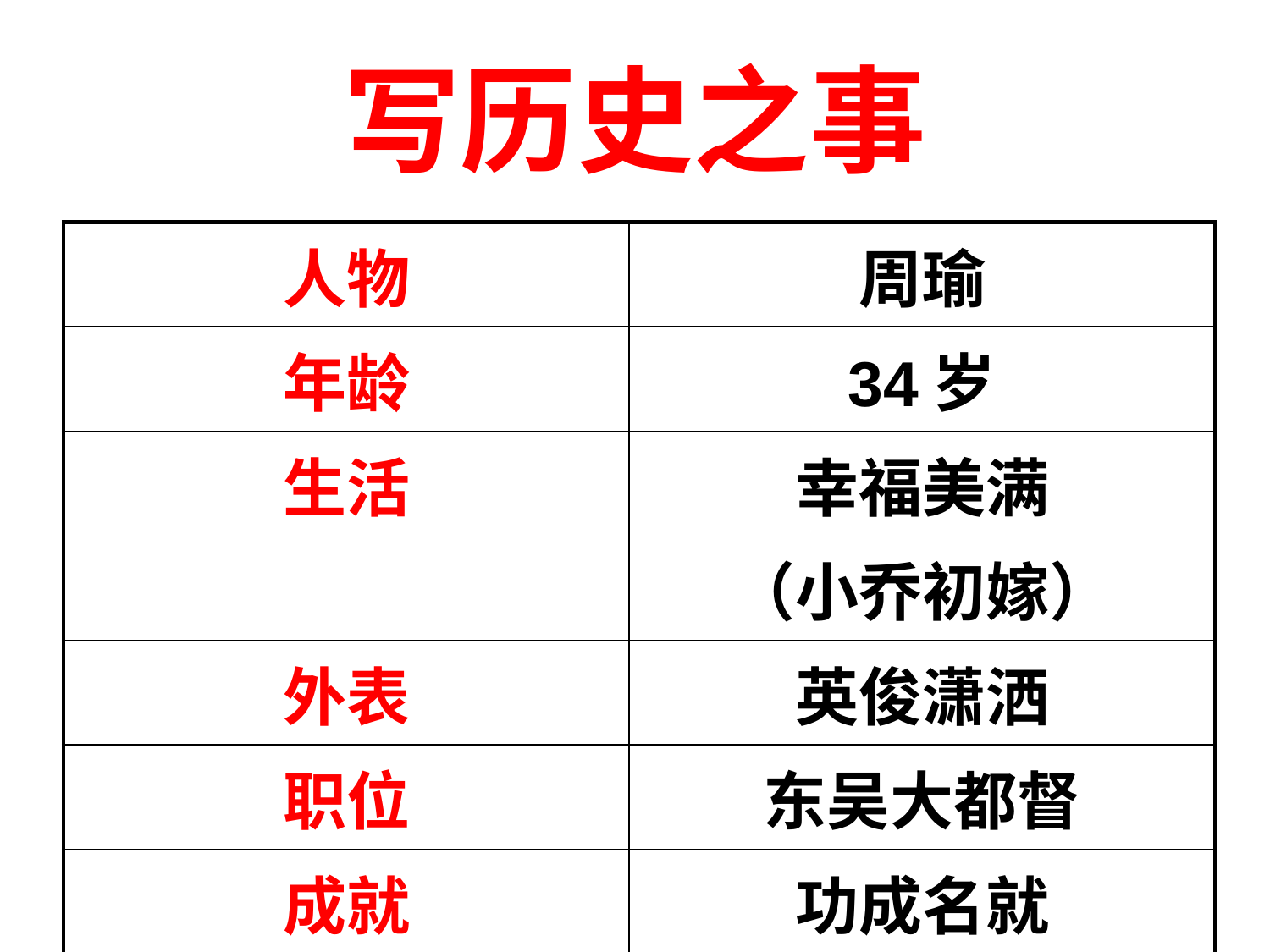

# 写历史之事
| 人物 | 周瑜 |
| --- | --- |
| 年龄 | 34岁 |
| 生活 | 幸福美满 （小乔初嫁） |
| 外表 | 英俊潇洒 |
| 职位 | 东吴大都督 |
| 成就 | 功成名就 |